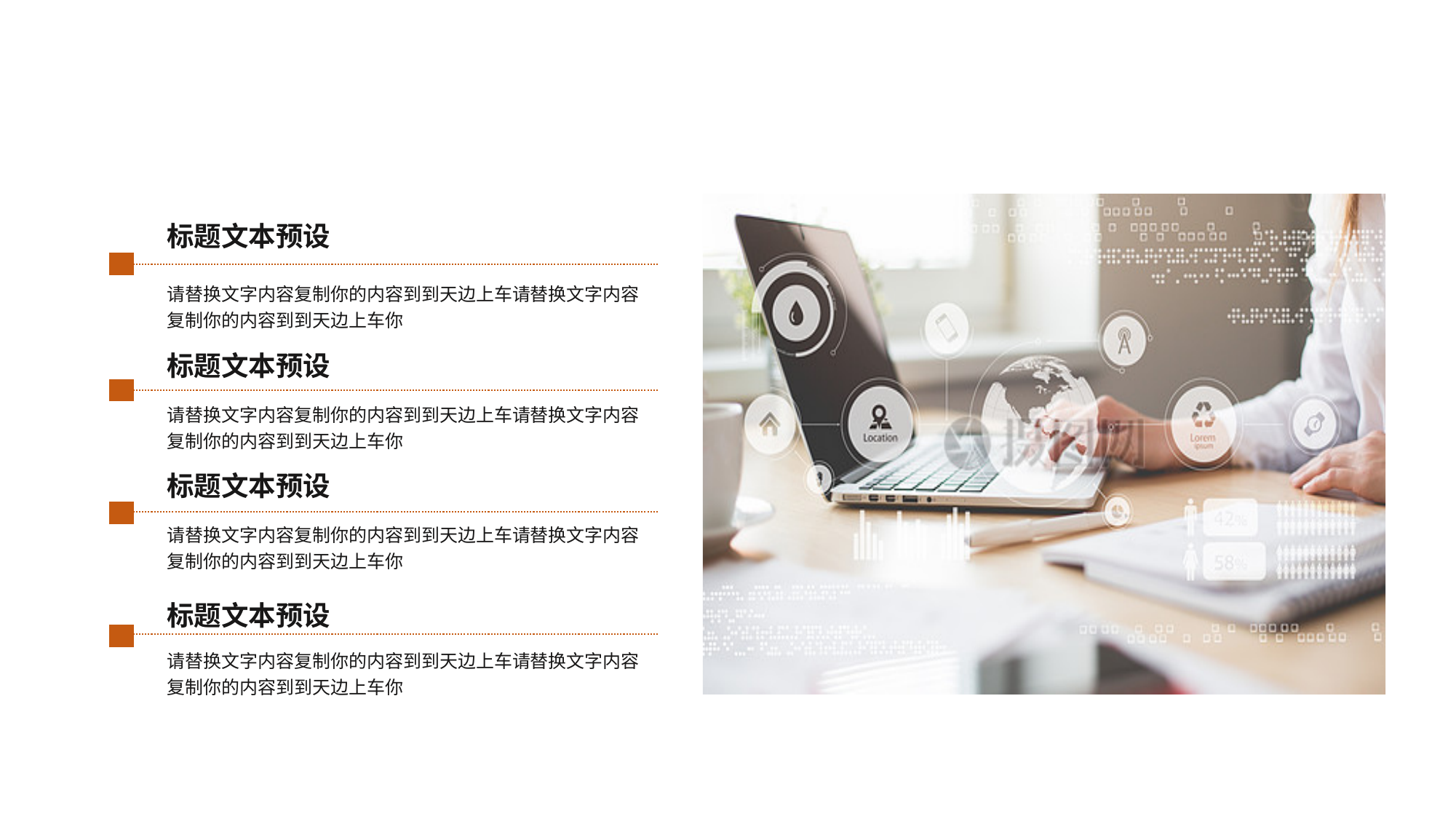

标题文本预设

请替换文字内容复制你的内容到到天边上车请替换文字内容复制你的内容到到天边上车你
标题文本预设

请替换文字内容复制你的内容到到天边上车请替换文字内容复制你的内容到到天边上车你
标题文本预设

请替换文字内容复制你的内容到到天边上车请替换文字内容复制你的内容到到天边上车你
标题文本预设

请替换文字内容复制你的内容到到天边上车请替换文字内容复制你的内容到到天边上车你